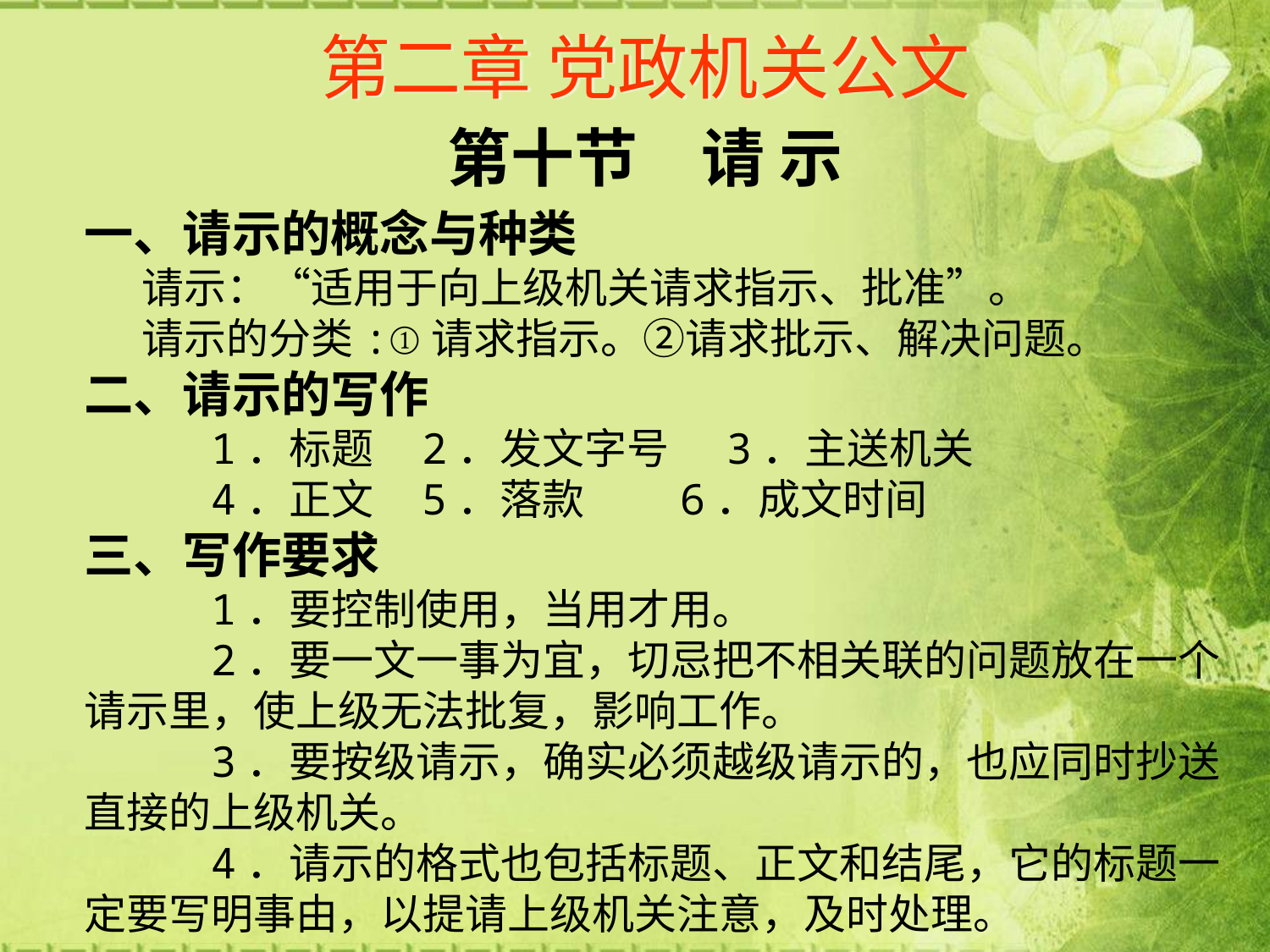

# 第二章 党政机关公文
第十节　请 示
一、请示的概念与种类
     请示：“适用于向上级机关请求指示、批准”。
     请示的分类:①请求指示。②请求批示、解决问题。
二、请示的写作
     1．标题    2．发文字号     3．主送机关
     4．正文    5．落款         6．成文时间
三、写作要求
     1．要控制使用，当用才用。
     2．要一文一事为宜，切忌把不相关联的问题放在一个请示里，使上级无法批复，影响工作。
     3．要按级请示，确实必须越级请示的，也应同时抄送直接的上级机关。
     4．请示的格式也包括标题、正文和结尾，它的标题一定要写明事由，以提请上级机关注意，及时处理。